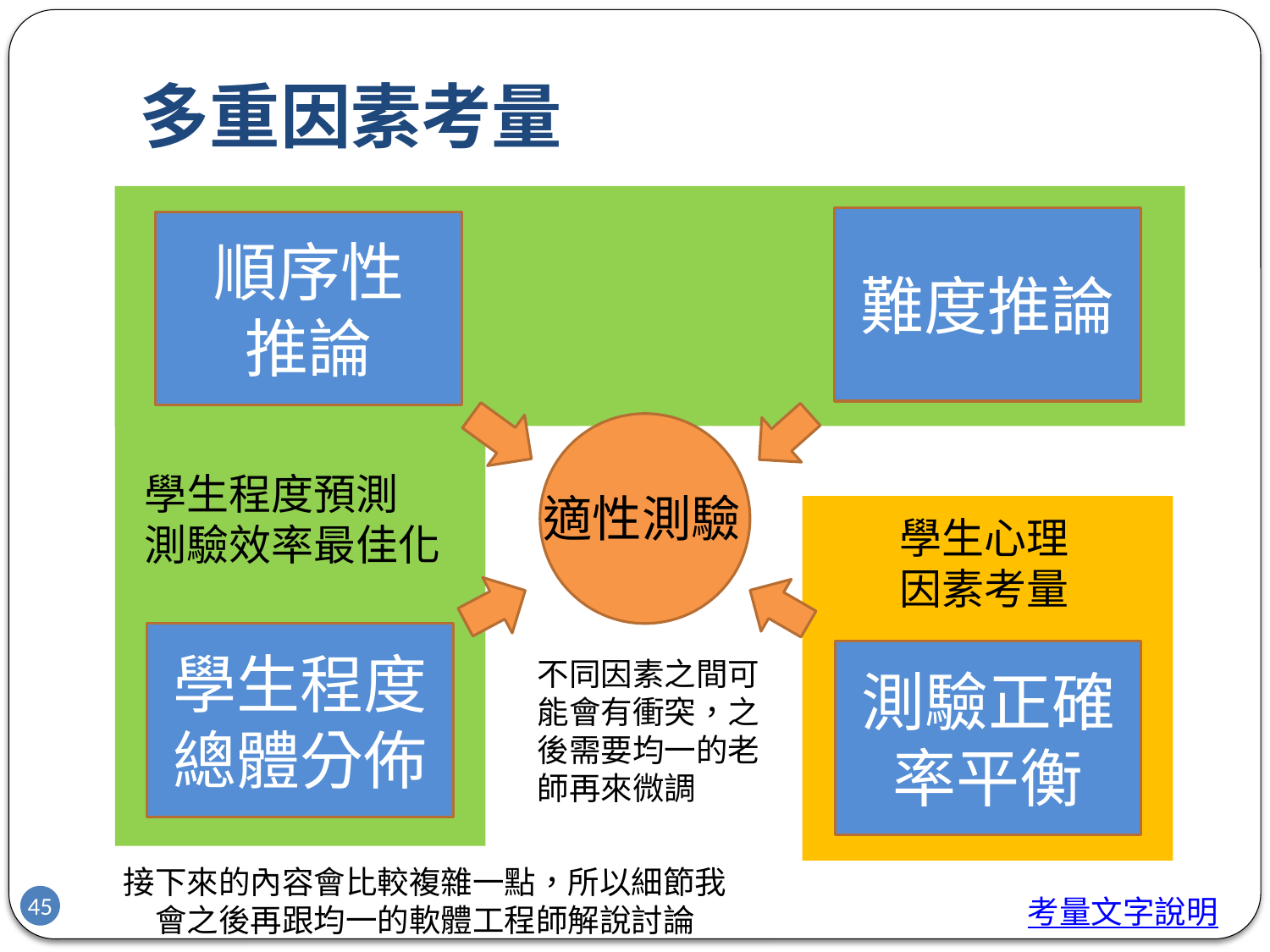

# 多重因素考量

難度推論
順序性
推論

學生程度預測
測驗效率最佳化
適性測驗

學生心理
因素考量

學生程度
總體分佈
測驗正確率平衡
不同因素之間可能會有衝突，之後需要均一的老師再來微調
接下來的內容會比較複雜一點，所以細節我會之後再跟均一的軟體工程師解說討論
45
考量文字說明